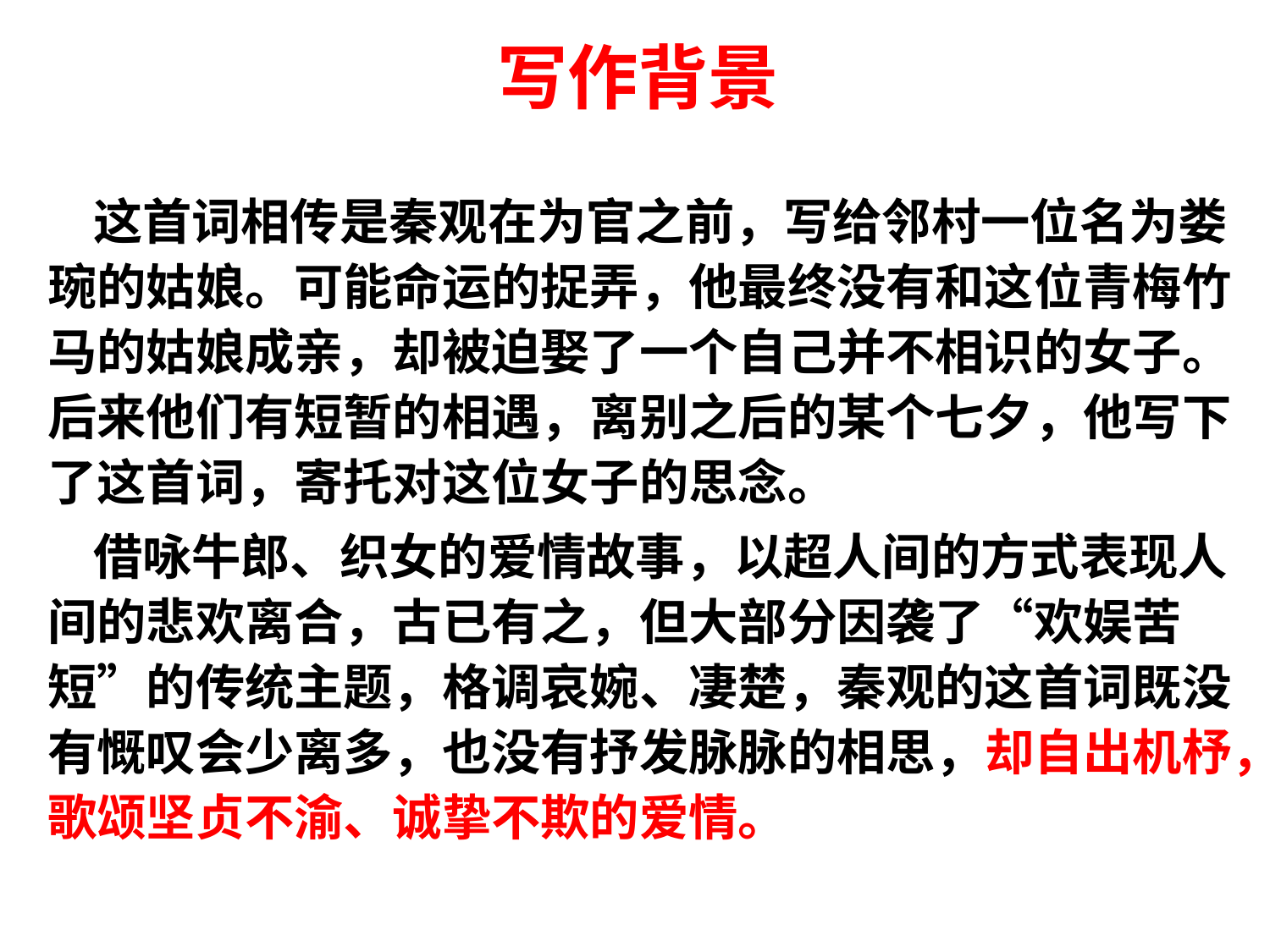

# 写作背景
   这首词相传是秦观在为官之前，写给邻村一位名为娄琬的姑娘。可能命运的捉弄，他最终没有和这位青梅竹马的姑娘成亲，却被迫娶了一个自己并不相识的女子。 后来他们有短暂的相遇，离别之后的某个七夕，他写下了这首词，寄托对这位女子的思念。
   借咏牛郎、织女的爱情故事，以超人间的方式表现人间的悲欢离合，古已有之，但大部分因袭了“欢娱苦短”的传统主题，格调哀婉、凄楚，秦观的这首词既没有慨叹会少离多，也没有抒发脉脉的相思，却自出机杼，歌颂坚贞不渝、诚挚不欺的爱情。